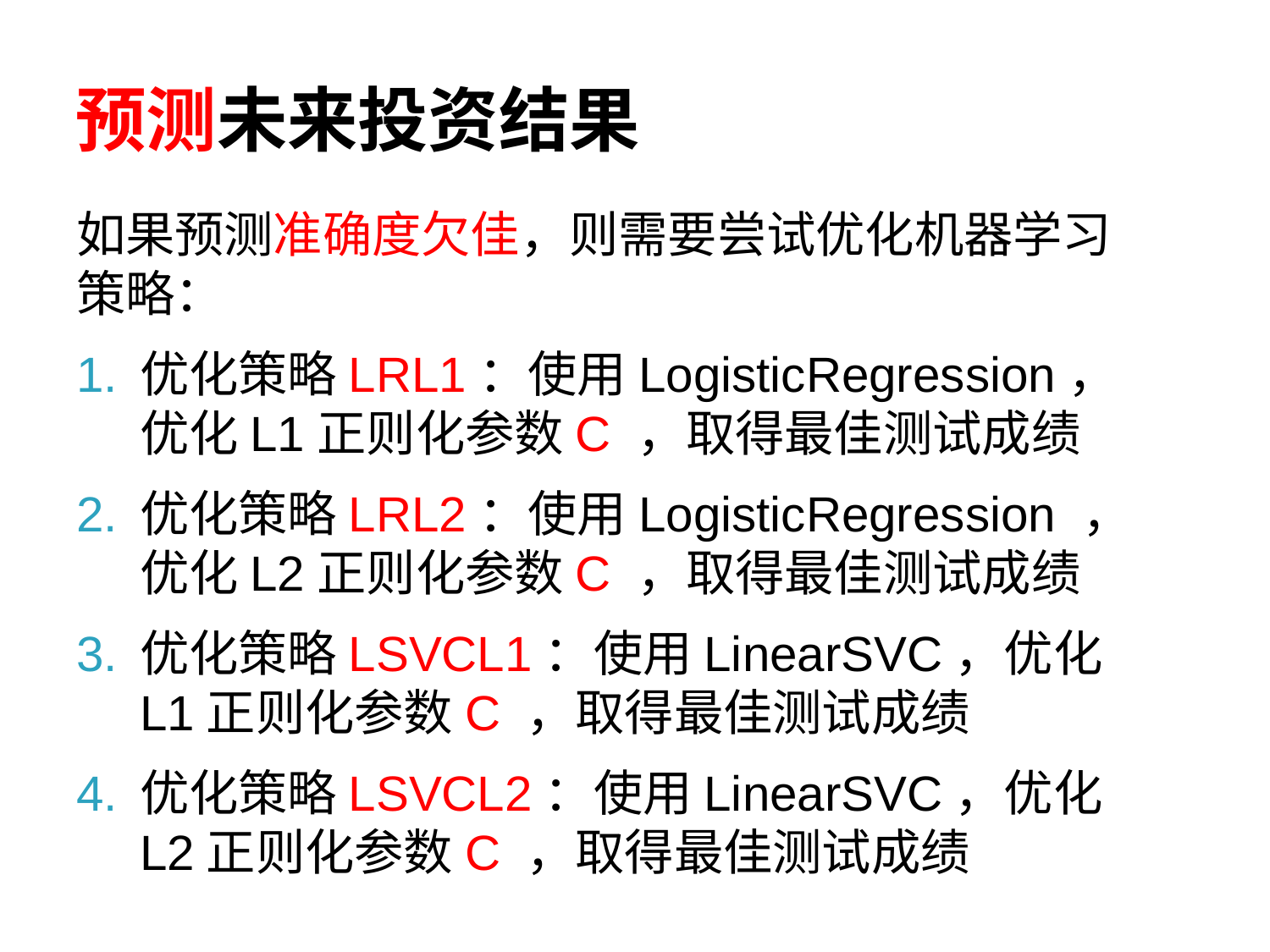

# 预测未来投资结果
如果预测准确度欠佳，则需要尝试优化机器学习策略：
优化策略LRL1：使用LogisticRegression，优化L1正则化参数C ，取得最佳测试成绩
优化策略LRL2：使用LogisticRegression ，优化L2正则化参数C ，取得最佳测试成绩
优化策略LSVCL1：使用LinearSVC，优化L1正则化参数C ，取得最佳测试成绩
优化策略LSVCL2：使用LinearSVC，优化L2正则化参数C ，取得最佳测试成绩